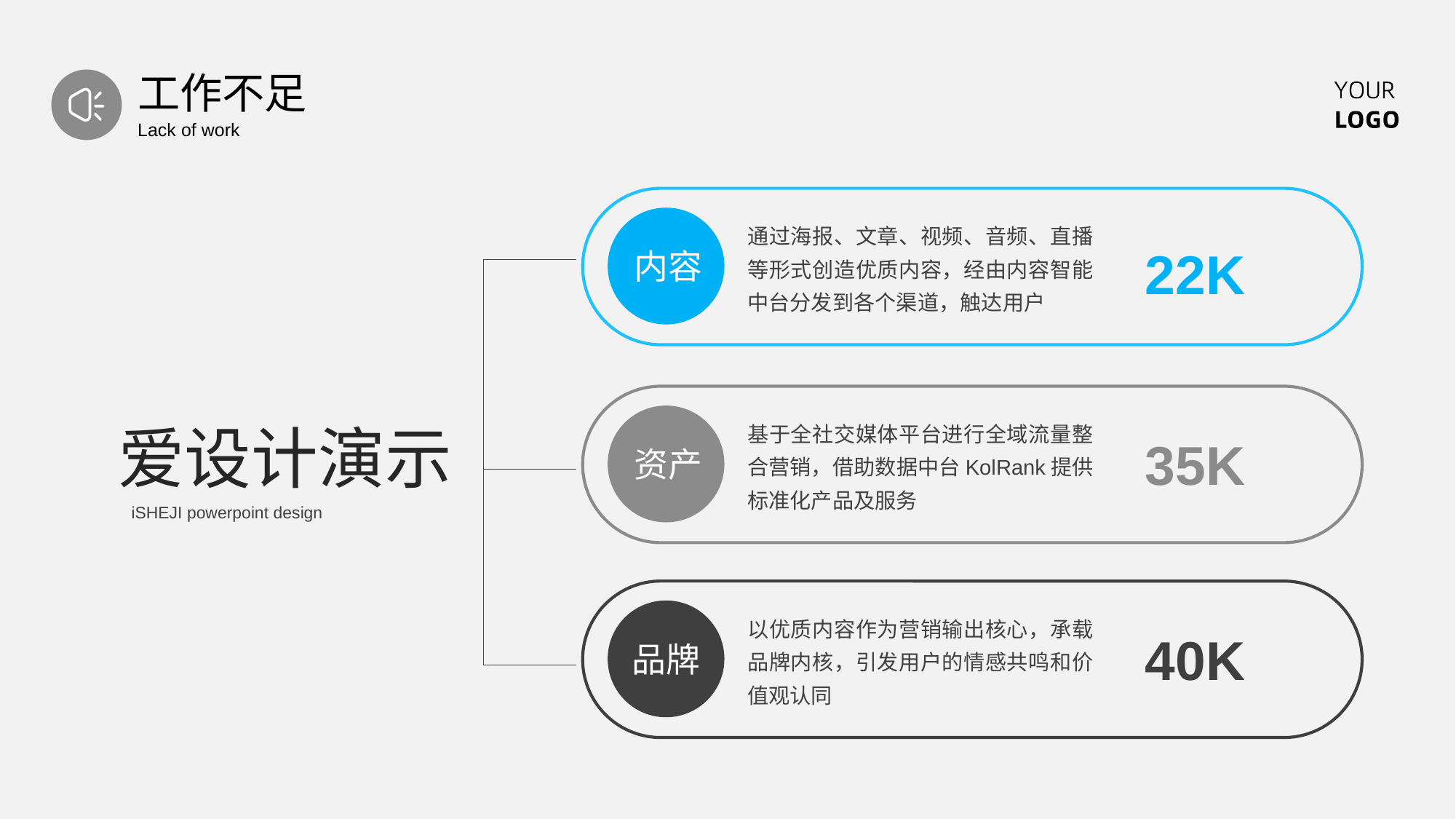

工作不足

Lack of work

通过海报、文章、视频、音频、直播等形式创造优质内容，经由内容智能中台分发到各个渠道，触达用户
22K
内容

爱设计演示
基于全社交媒体平台进行全域流量整合营销，借助数据中台KolRank提供标准化产品及服务
35K
资产
iSHEJI powerpoint design

以优质内容作为营销输出核心，承载品牌内核，引发用户的情感共鸣和价值观认同
40K
品牌